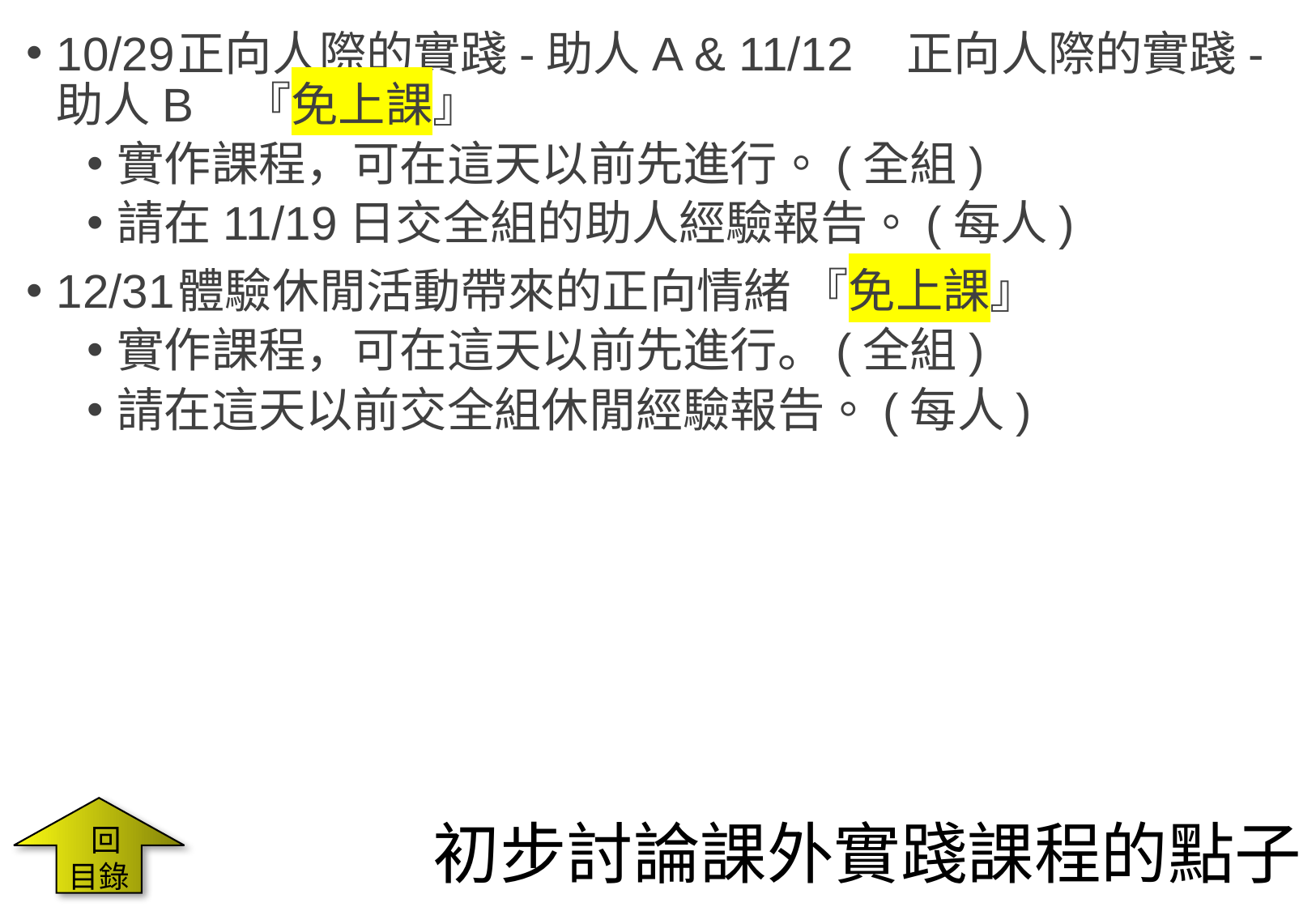

10/29	正向人際的實踐-助人A & 11/12	正向人際的實踐-助人B   『免上課』
實作課程，可在這天以前先進行。(全組)
請在11/19日交全組的助人經驗報告。(每人)
12/31	體驗休閒活動帶來的正向情緒 『免上課』
實作課程，可在這天以前先進行。(全組)
請在這天以前交全組休閒經驗報告。(每人)

 回目錄
# 初步討論課外實踐課程的點子